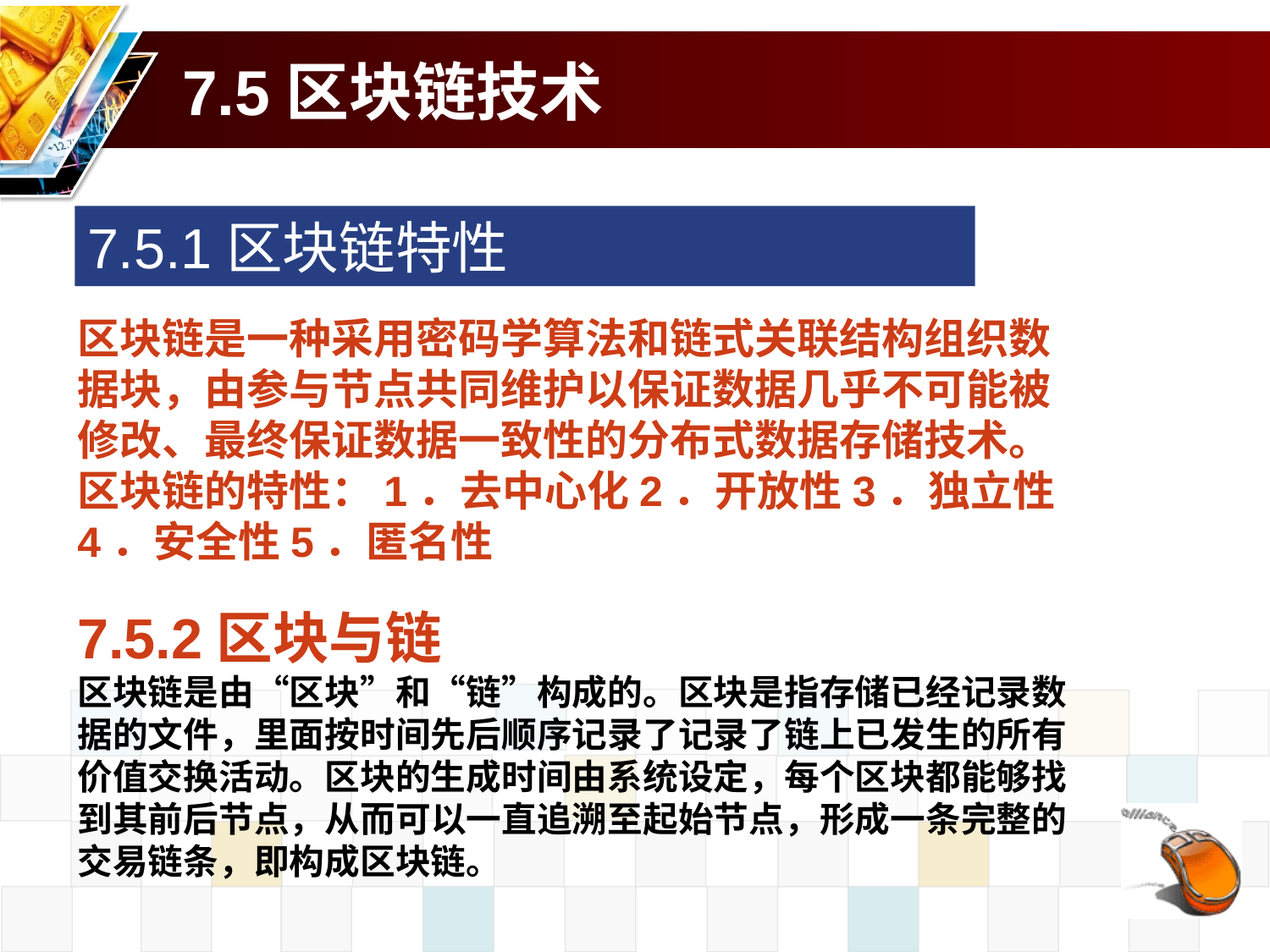

# 7.5区块链技术
7.5.1区块链特性
区块链是一种采用密码学算法和链式关联结构组织数据块，由参与节点共同维护以保证数据几乎不可能被修改、最终保证数据一致性的分布式数据存储技术。区块链的特性：1．去中心化2．开放性3．独立性4．安全性5．匿名性
7.5.2区块与链
区块链是由“区块”和“链”构成的。区块是指存储已经记录数据的文件，里面按时间先后顺序记录了记录了链上已发生的所有价值交换活动。区块的生成时间由系统设定，每个区块都能够找到其前后节点，从而可以一直追溯至起始节点，形成一条完整的交易链条，即构成区块链。